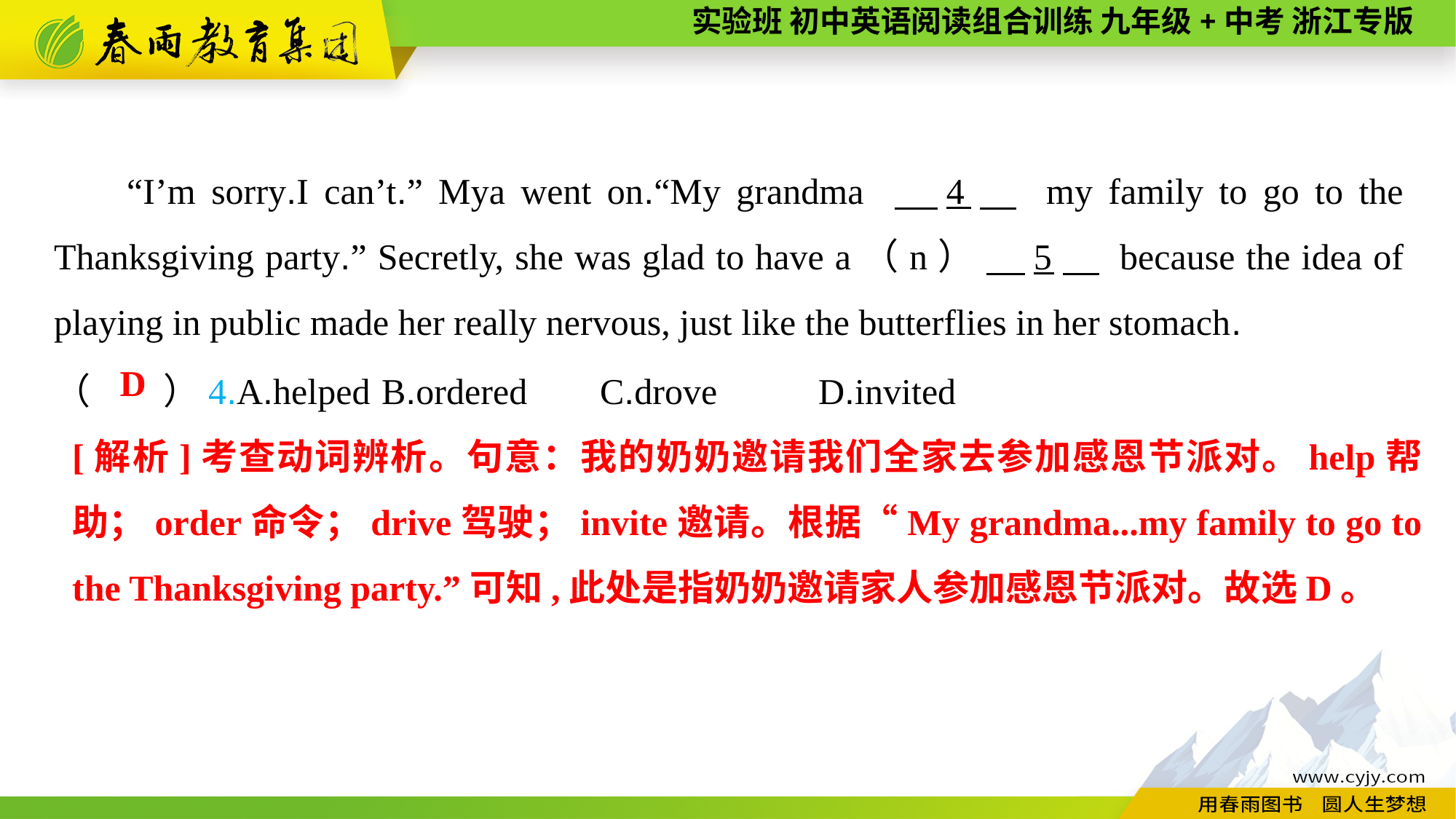

“I’m sorry.I can’t.” Mya went on.“My grandma 　4　 my family to go to the Thanksgiving party.” Secretly, she was glad to have a（n） 　5　 because the idea of playing in public made her really nervous, just like the butterflies in her stomach.
（　　）4.A.helped	B.ordered	C.drove	D.invited
D
[解析]考查动词辨析。句意：我的奶奶邀请我们全家去参加感恩节派对。help帮助；order命令；drive驾驶；invite邀请。根据“My grandma...my family to go to the Thanksgiving party.”可知,此处是指奶奶邀请家人参加感恩节派对。故选D。